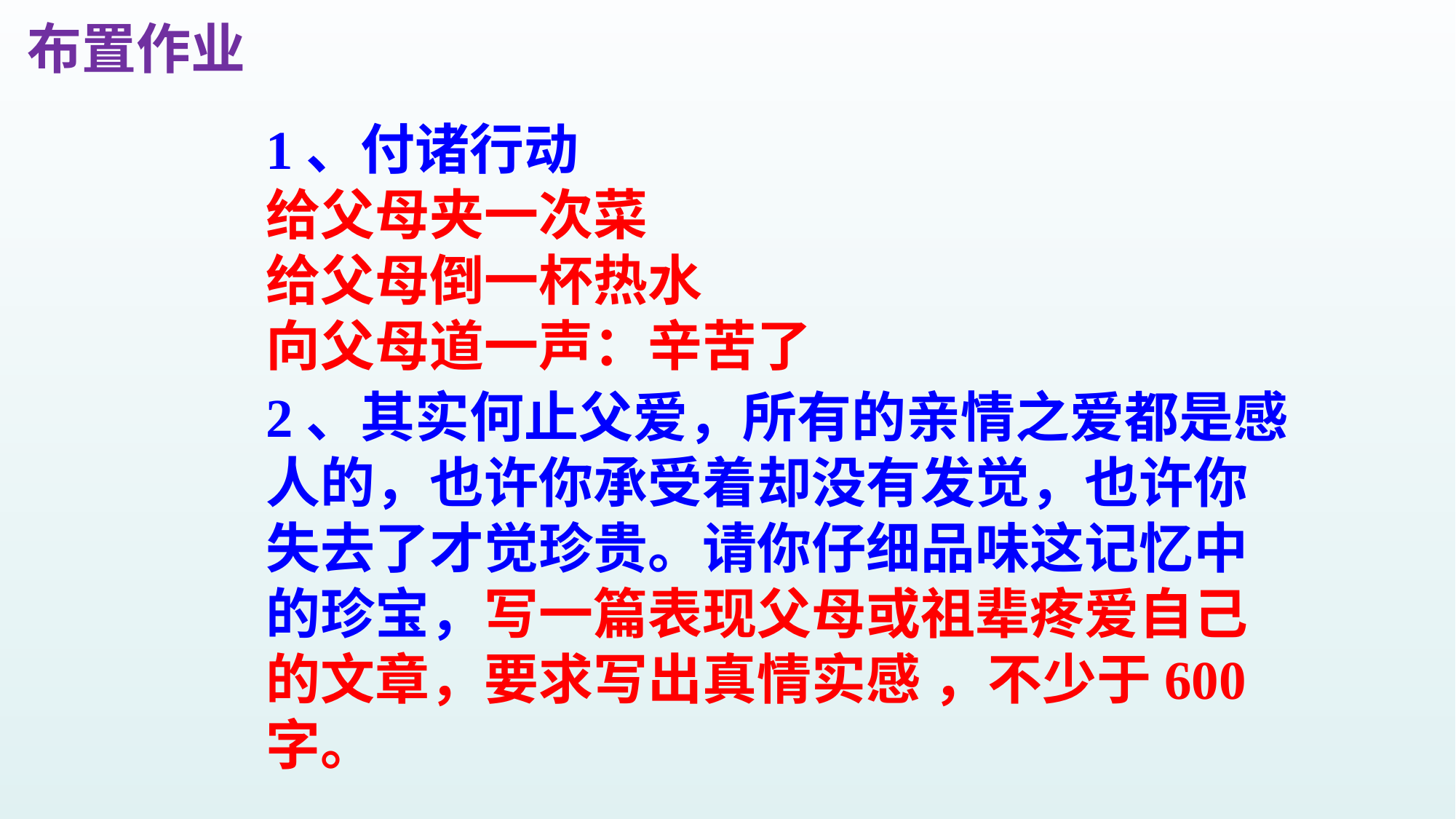

布置作业
1、付诸行动
给父母夹一次菜
给父母倒一杯热水
向父母道一声：辛苦了
2、其实何止父爱，所有的亲情之爱都是感人的，也许你承受着却没有发觉，也许你失去了才觉珍贵。请你仔细品味这记忆中的珍宝，写一篇表现父母或祖辈疼爱自己的文章，要求写出真情实感 ，不少于600字。